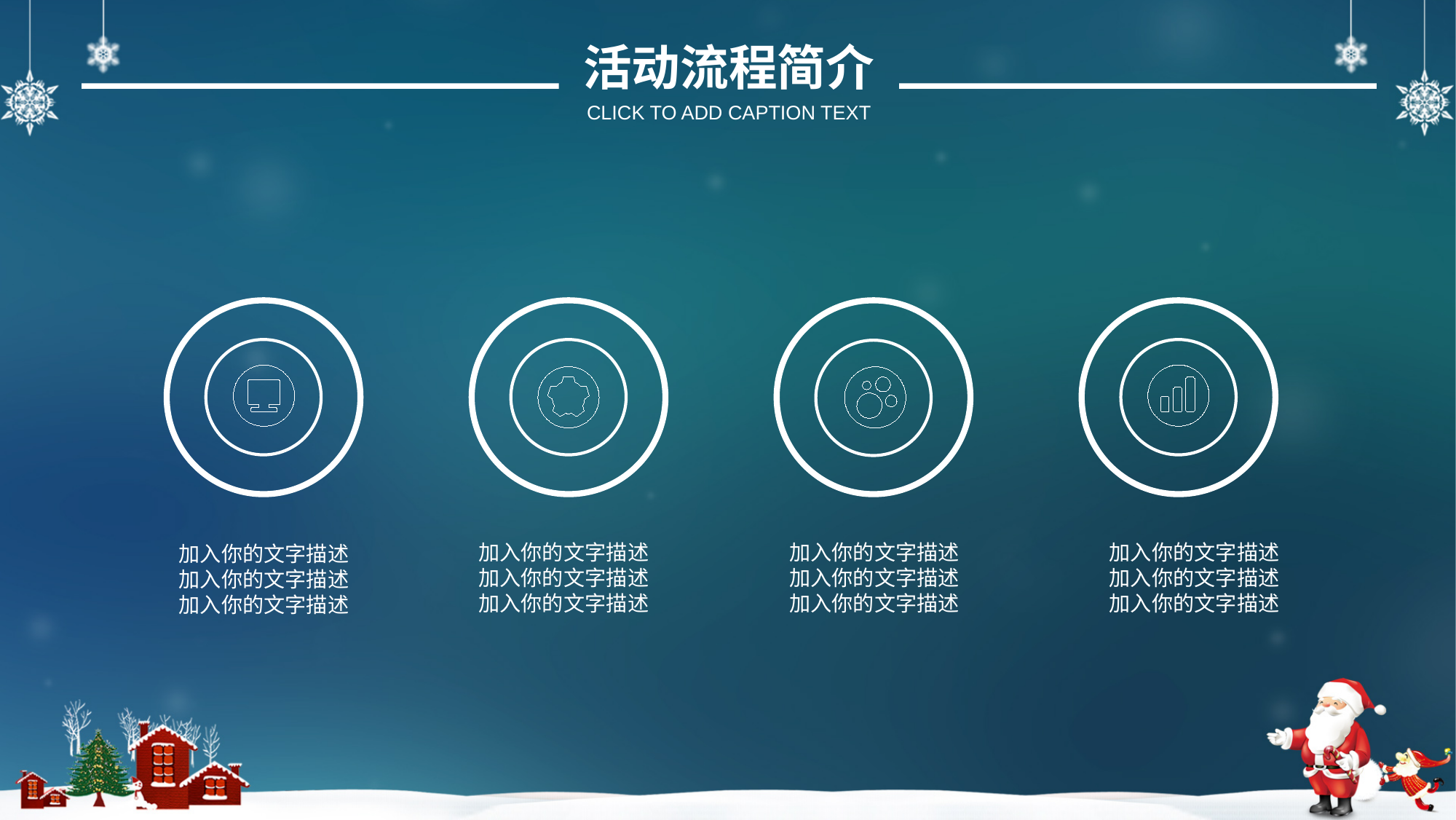

活动流程简介

CLICK TO ADD CAPTION TEXT

加入你的文字描述
加入你的文字描述
加入你的文字描述

加入你的文字描述
加入你的文字描述
加入你的文字描述

加入你的文字描述
加入你的文字描述
加入你的文字描述

加入你的文字描述
加入你的文字描述
加入你的文字描述